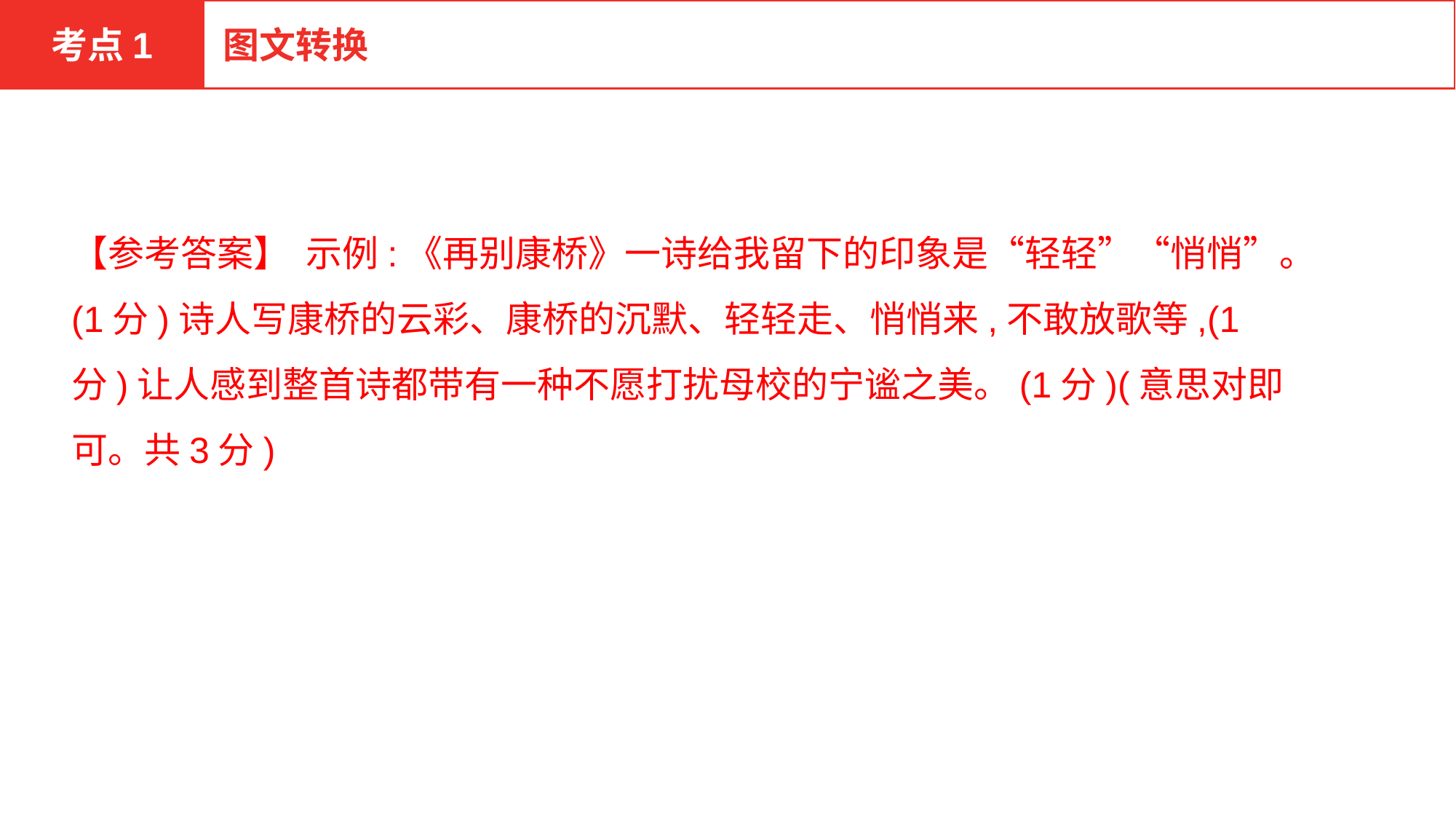

考点1
图文转换
【参考答案】  示例:《再别康桥》一诗给我留下的印象是“轻轻”“悄悄”。(1分)诗人写康桥的云彩、康桥的沉默、轻轻走、悄悄来,不敢放歌等,(1分)让人感到整首诗都带有一种不愿打扰母校的宁谧之美。(1分)(意思对即可。共3分)